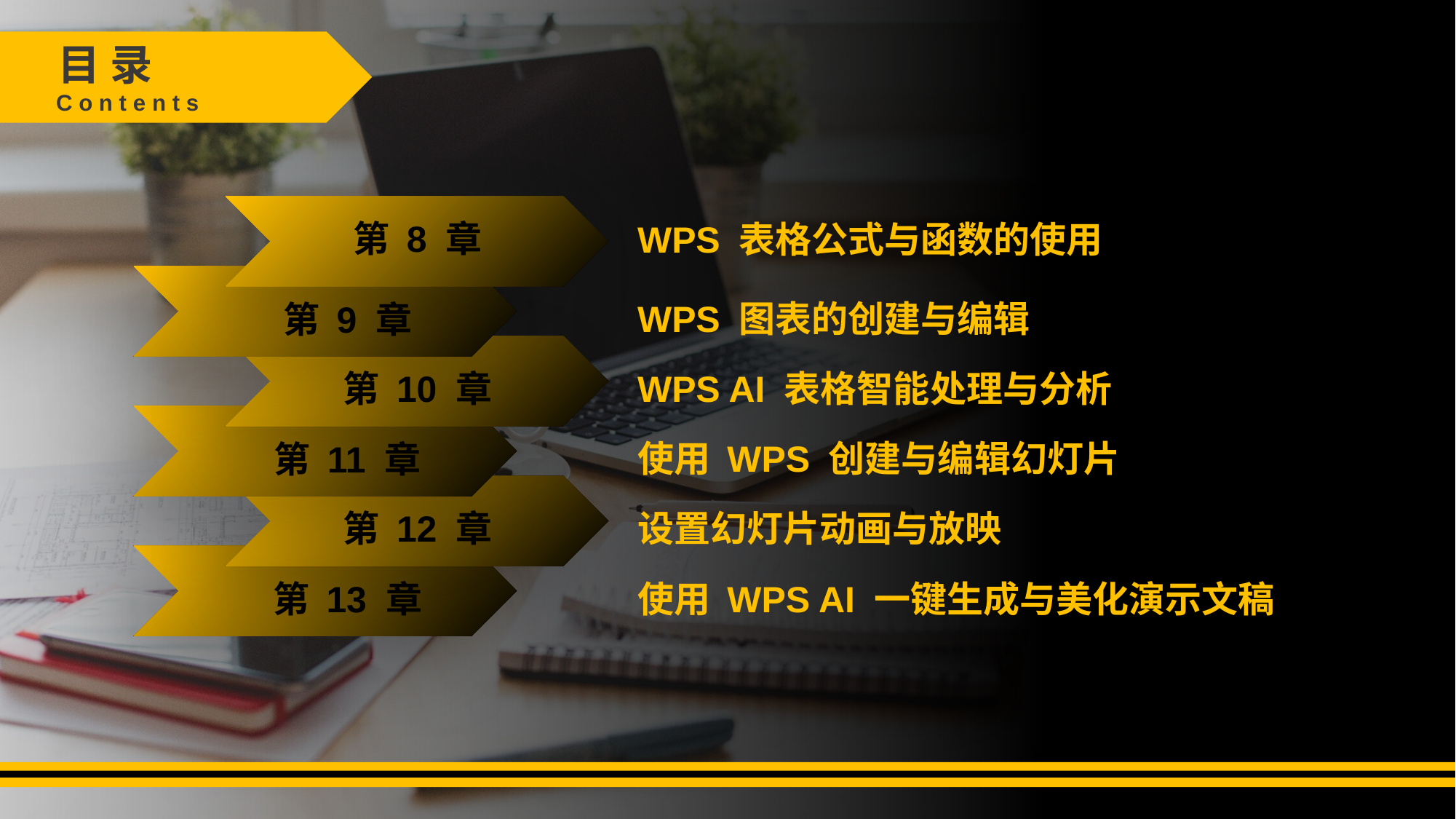

第 8 章
WPS 表格公式与函数的使用
WPS 图表的创建与编辑
第 9 章
第 10 章
WPS AI 表格智能处理与分析
使用 WPS 创建与编辑幻灯片
第 11 章
第 12 章
设置幻灯片动画与放映
使用 WPS AI 一键生成与美化演示文稿
第 13 章